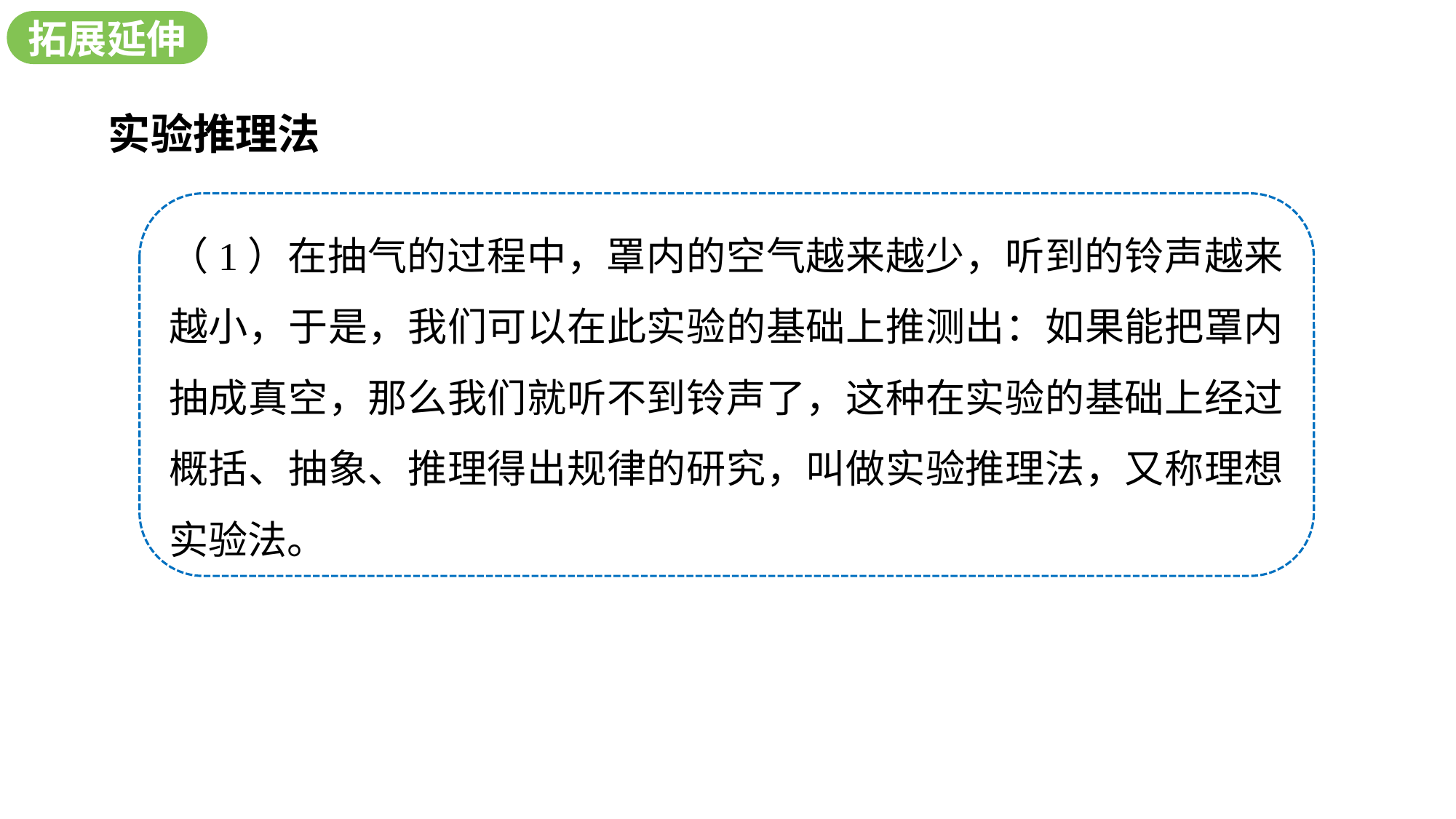

拓展延伸
实验推理法
（1）在抽气的过程中，罩内的空气越来越少，听到的铃声越来越小，于是，我们可以在此实验的基础上推测出：如果能把罩内抽成真空，那么我们就听不到铃声了，这种在实验的基础上经过概括、抽象、推理得出规律的研究，叫做实验推理法，又称理想实验法。